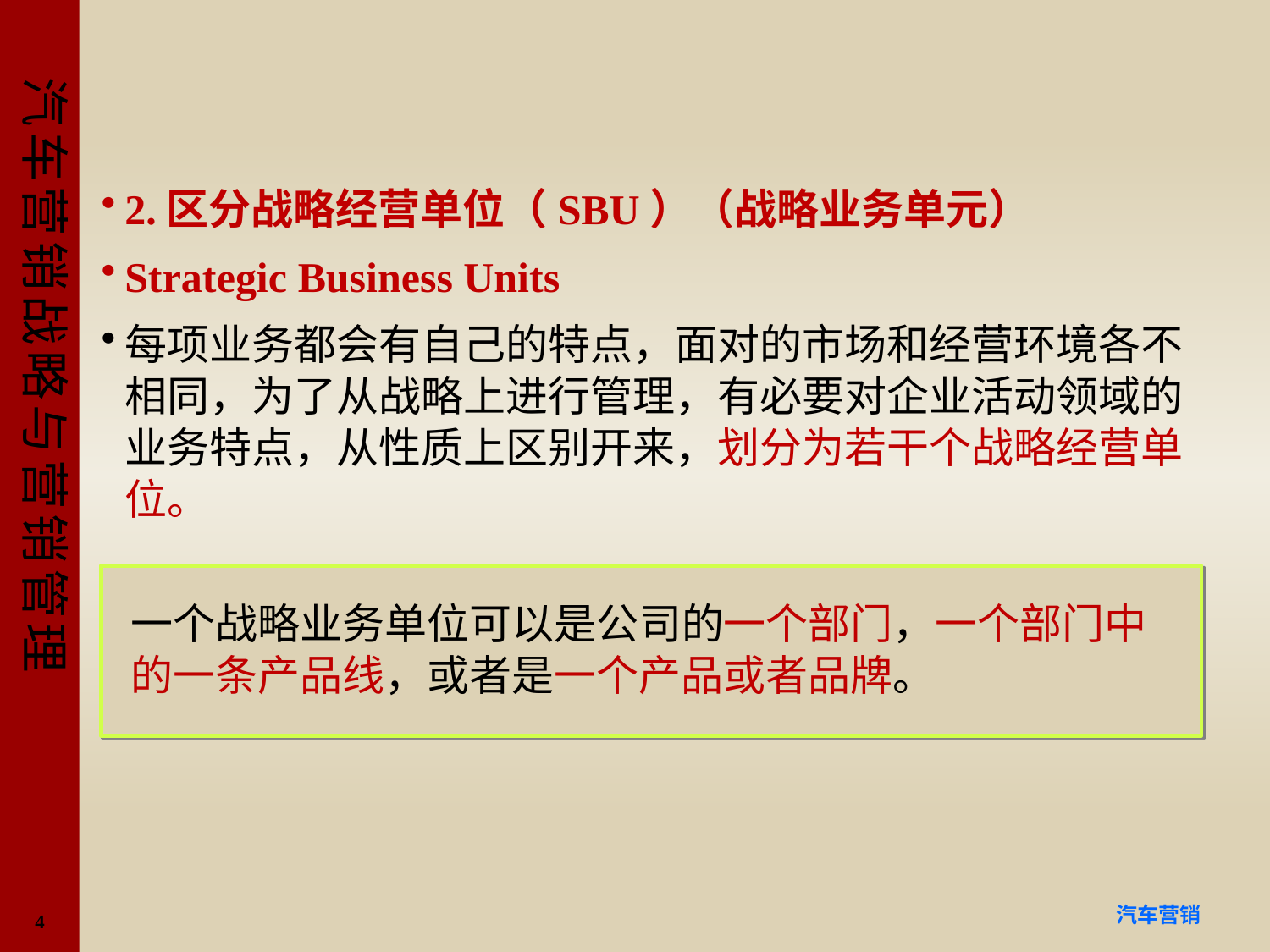

#
2.区分战略经营单位（SBU）（战略业务单元）
Strategic Business Units
每项业务都会有自己的特点，面对的市场和经营环境各不相同，为了从战略上进行管理，有必要对企业活动领域的业务特点，从性质上区别开来，划分为若干个战略经营单位。

一个战略业务单位可以是公司的一个部门，一个部门中的一条产品线，或者是一个产品或者品牌。
4